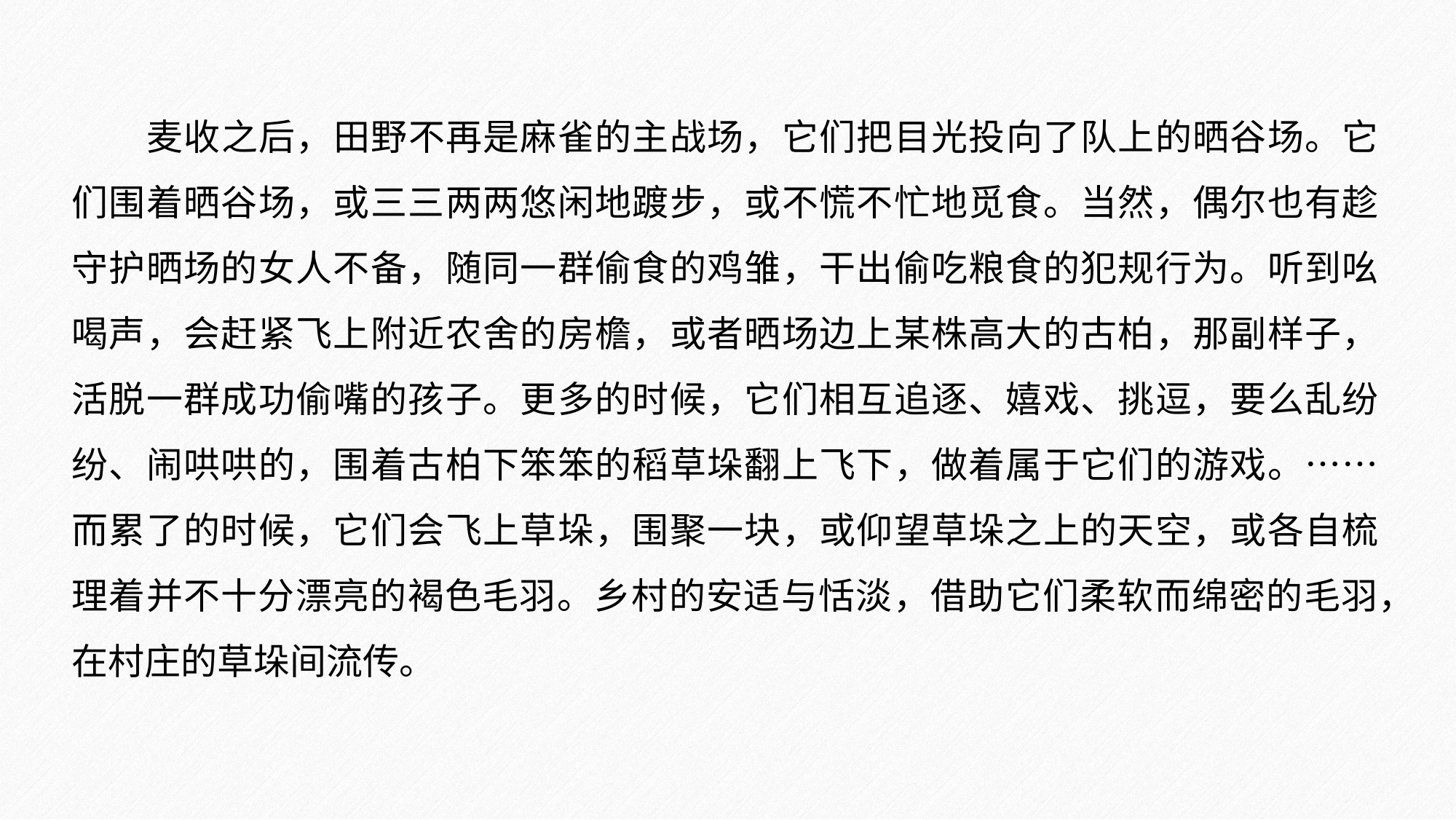

麦收之后，田野不再是麻雀的主战场，它们把目光投向了队上的晒谷场。它们围着晒谷场，或三三两两悠闲地踱步，或不慌不忙地觅食。当然，偶尔也有趁守护晒场的女人不备，随同一群偷食的鸡雏，干出偷吃粮食的犯规行为。听到吆喝声，会赶紧飞上附近农舍的房檐，或者晒场边上某株高大的古柏，那副样子，活脱一群成功偷嘴的孩子。更多的时候，它们相互追逐、嬉戏、挑逗，要么乱纷纷、闹哄哄的，围着古柏下笨笨的稻草垛翻上飞下，做着属于它们的游戏。……而累了的时候，它们会飞上草垛，围聚一块，或仰望草垛之上的天空，或各自梳理着并不十分漂亮的褐色毛羽。乡村的安适与恬淡，借助它们柔软而绵密的毛羽，在村庄的草垛间流传。